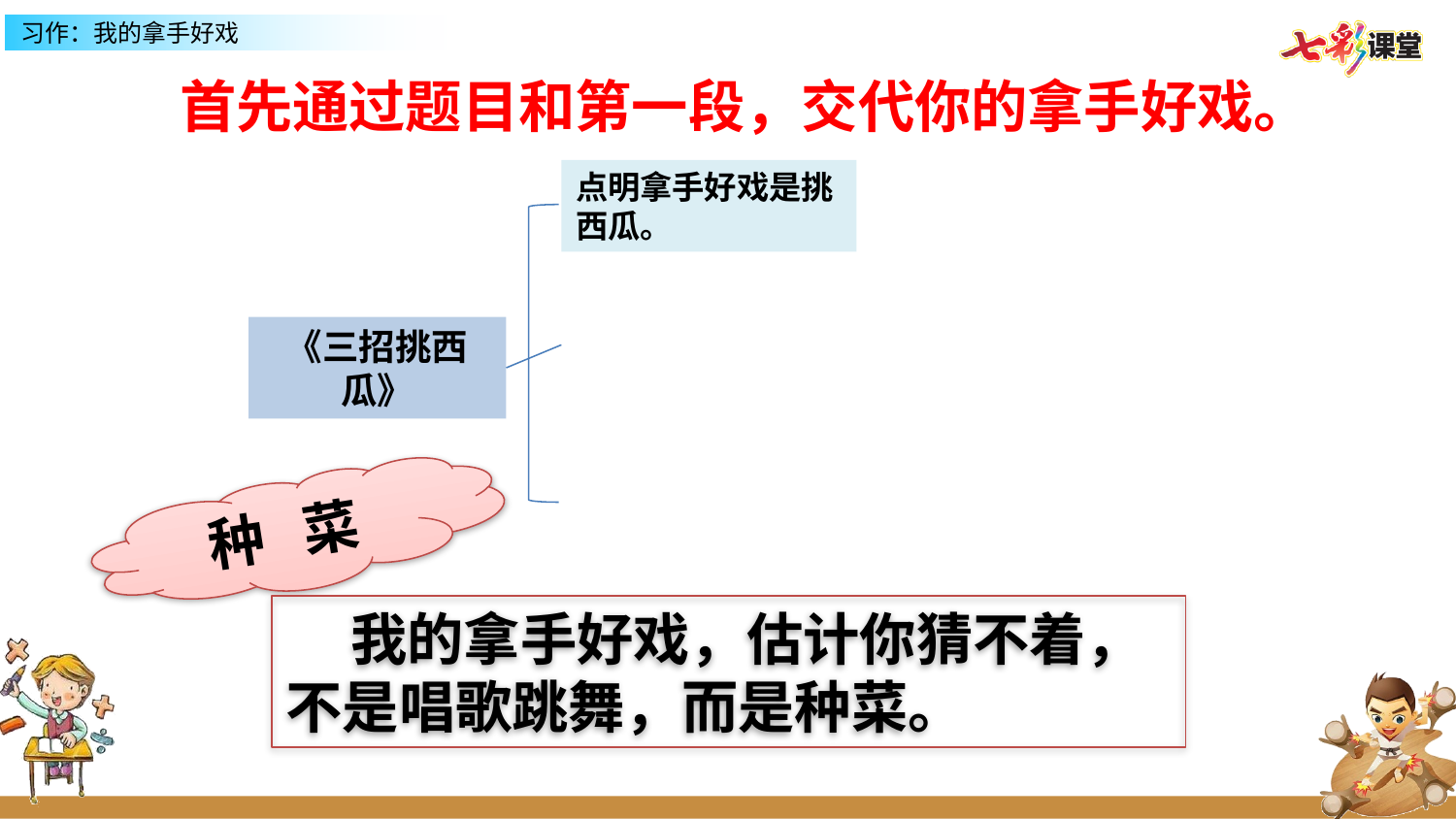

首先通过题目和第一段，交代你的拿手好戏。
点明拿手好戏是挑西瓜。

《三招挑西瓜》
种   菜
    我的拿手好戏，估计你猜不着，不是唱歌跳舞，而是种菜。